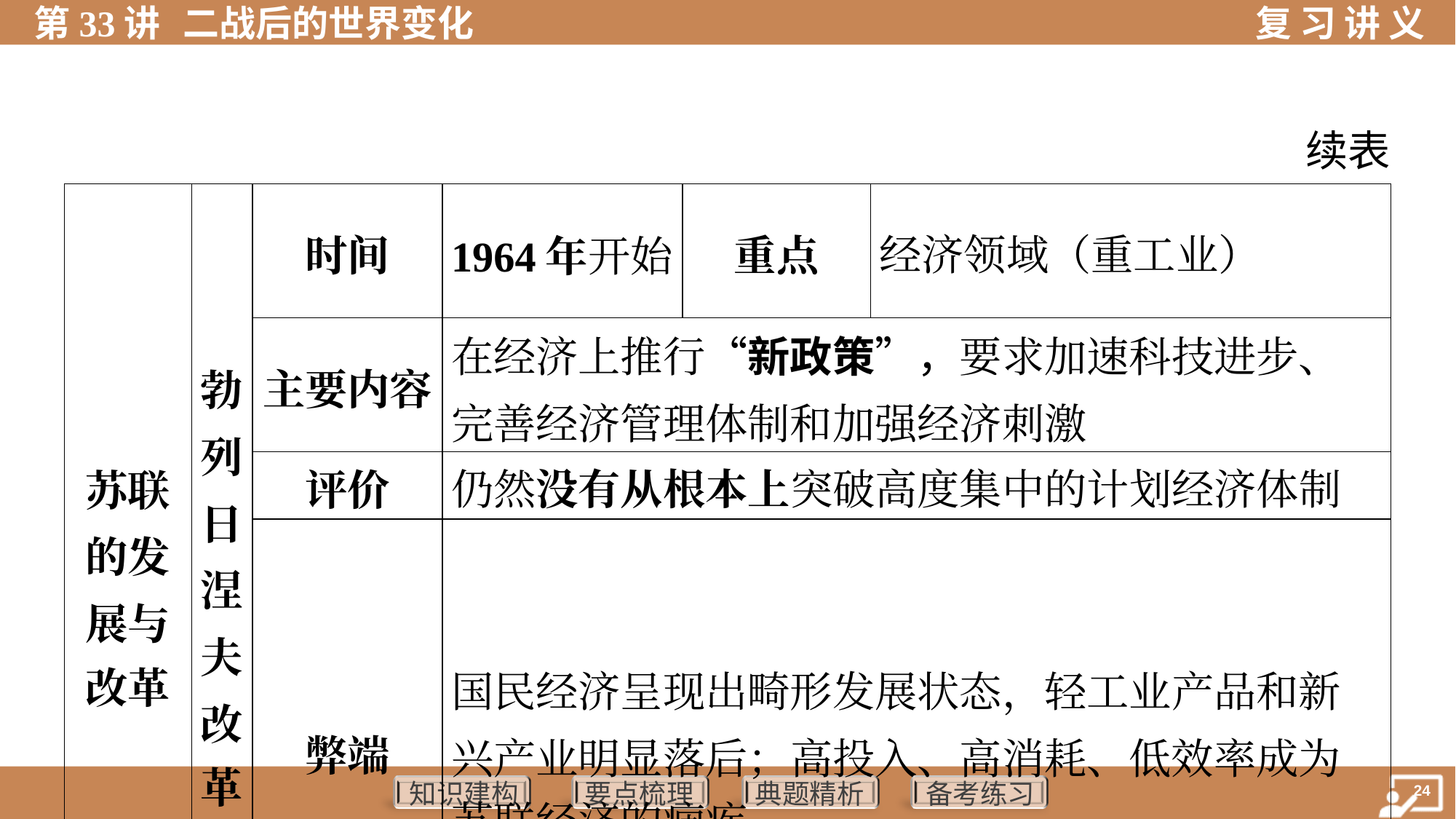

续表
| 苏联 的发 展与 改革 | 勃 列 日 涅 夫 改 革 | 时间 | 1964年开始 | 重点 | 经济领域（重工业） |  |
| --- | --- | --- | --- | --- | --- | --- |
|  |  | 主要内容 | 在经济上推行“新政策”，要求加速科技进步、完善经济管理体制和加强经济刺激 |  |  |  |
|  |  | 评价 | 仍然没有从根本上突破高度集中的计划经济体制 |  |  |  |
|  |  | 弊端 | 国民经济呈现出畸形发展状态，轻工业产品和新 兴产业明显落后；高投入、高消耗、低效率成为 苏联经济的痼疾 |  |  |  |